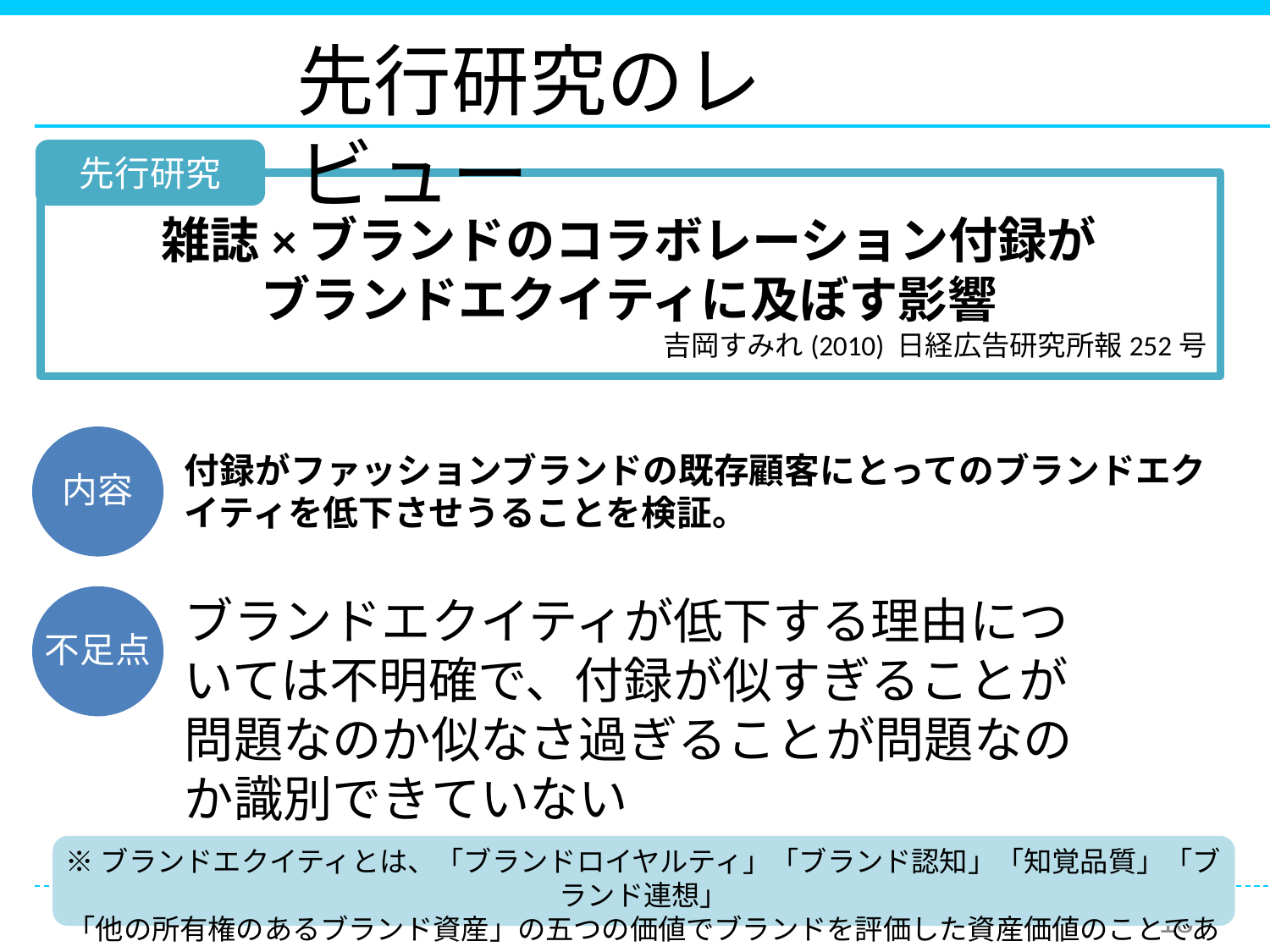

先行研究のレビュー
先行研究

雑誌×ブランドのコラボレーション付録が
ブランドエクイティに及ぼす影響
吉岡すみれ(2010) 日経広告研究所報252号

内容
付録がファッションブランドの既存顧客にとってのブランドエクイティを低下させうることを検証。
ブランドエクイティが低下する理由については不明確で、付録が似すぎることが問題なのか似なさ過ぎることが問題なのか識別できていない

不足点

※ブランドエクイティとは、「ブランドロイヤルティ」「ブランド認知」「知覚品質」「ブランド連想」
「他の所有権のあるブランド資産」の五つの価値でブランドを評価した資産価値のことである
18